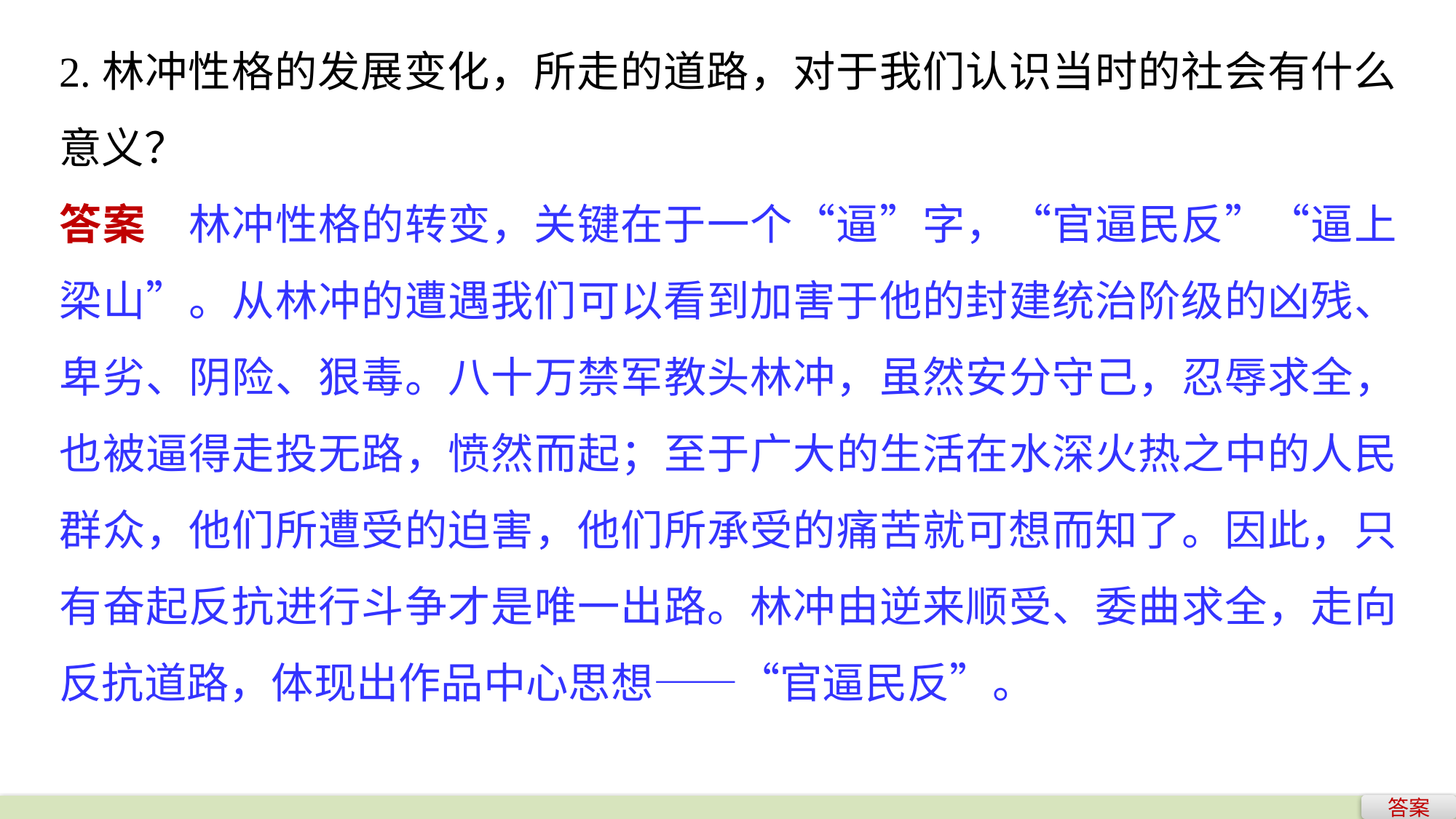

2.林冲性格的发展变化，所走的道路，对于我们认识当时的社会有什么意义？
答案　林冲性格的转变，关键在于一个“逼”字，“官逼民反”“逼上梁山”。从林冲的遭遇我们可以看到加害于他的封建统治阶级的凶残、卑劣、阴险、狠毒。八十万禁军教头林冲，虽然安分守己，忍辱求全，也被逼得走投无路，愤然而起；至于广大的生活在水深火热之中的人民群众，他们所遭受的迫害，他们所承受的痛苦就可想而知了。因此，只有奋起反抗进行斗争才是唯一出路。林冲由逆来顺受、委曲求全，走向反抗道路，体现出作品中心思想——“官逼民反”。
答案